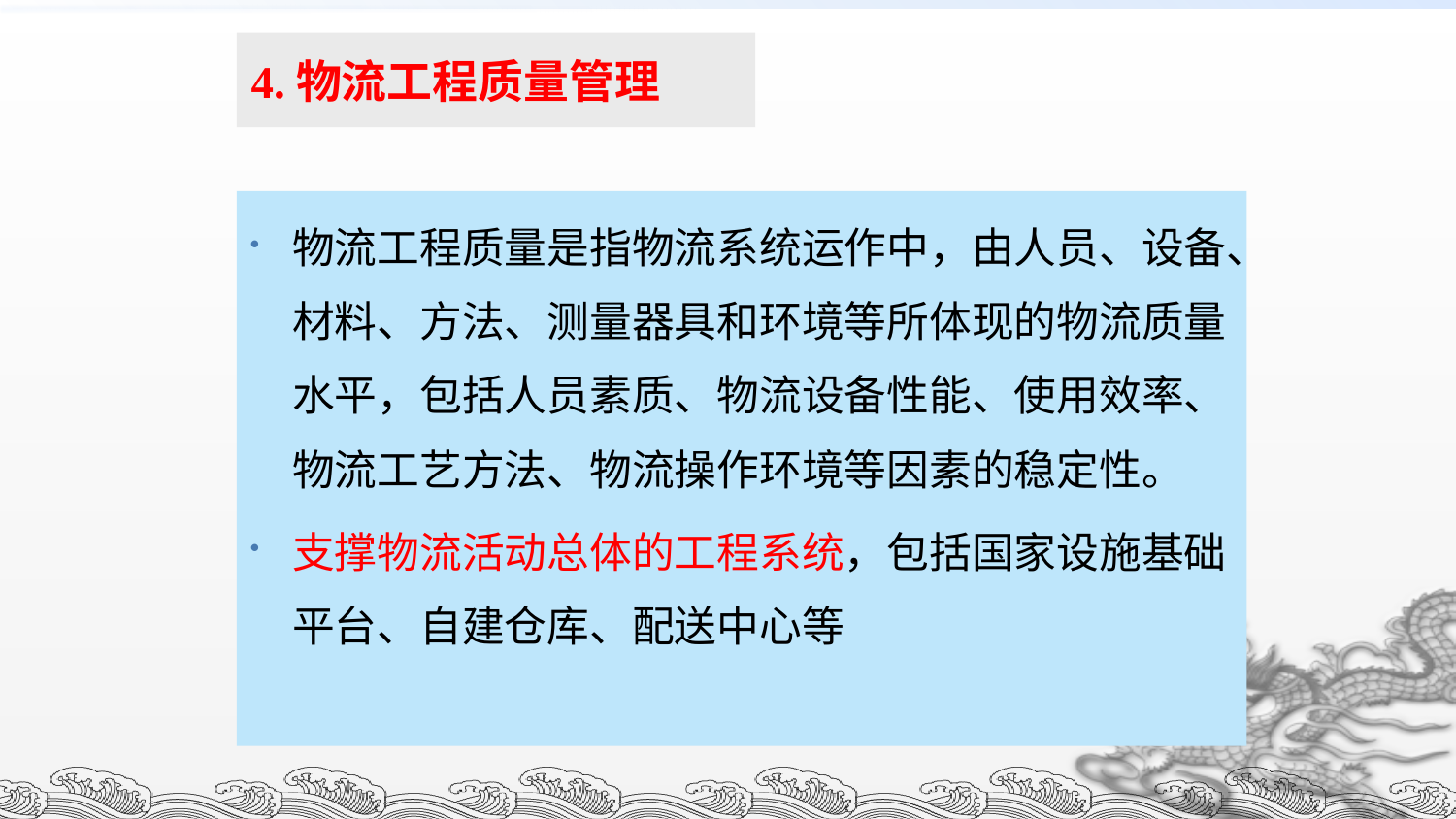

4.物流工程质量管理
物流工程质量是指物流系统运作中，由人员、设备、材料、方法、测量器具和环境等所体现的物流质量水平，包括人员素质、物流设备性能、使用效率、物流工艺方法、物流操作环境等因素的稳定性。
支撑物流活动总体的工程系统，包括国家设施基础平台、自建仓库、配送中心等